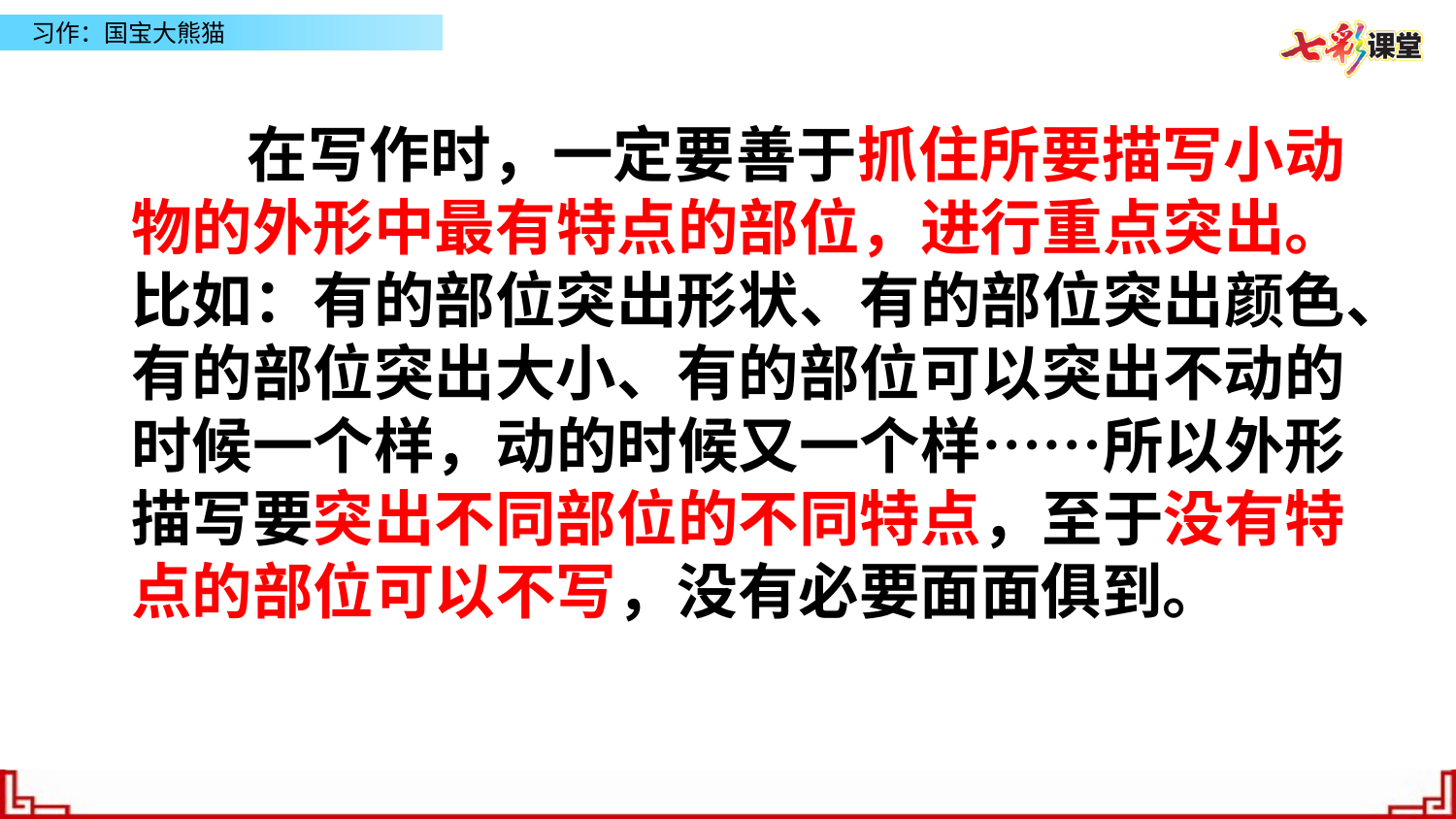

在写作时，一定要善于抓住所要描写小动物的外形中最有特点的部位，进行重点突出。比如：有的部位突出形状、有的部位突出颜色、有的部位突出大小、有的部位可以突出不动的时候一个样，动的时候又一个样……所以外形描写要突出不同部位的不同特点，至于没有特点的部位可以不写，没有必要面面俱到。